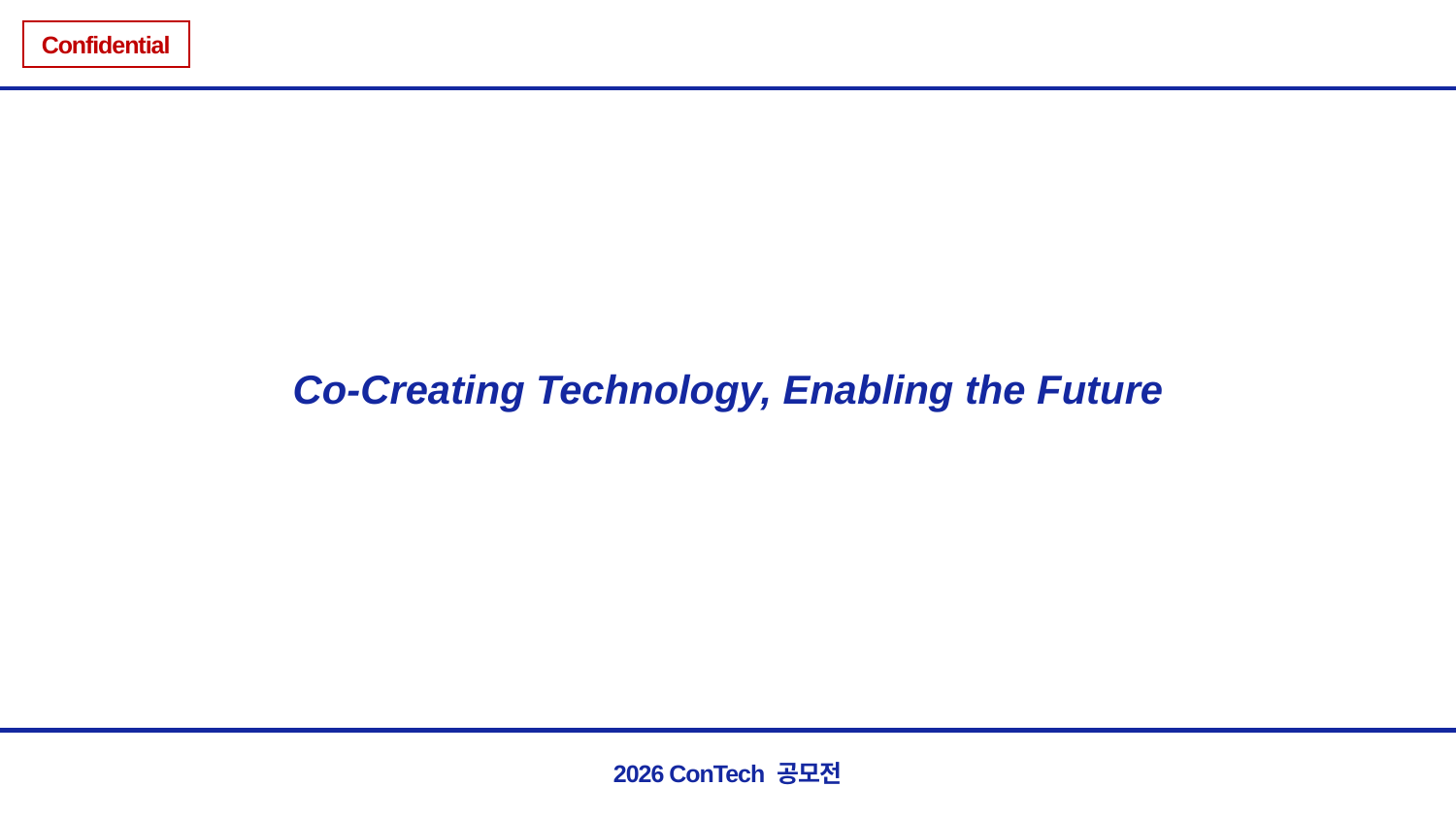

Confidential
Co-Creating Technology, Enabling the Future
2026 ConTech 공모전